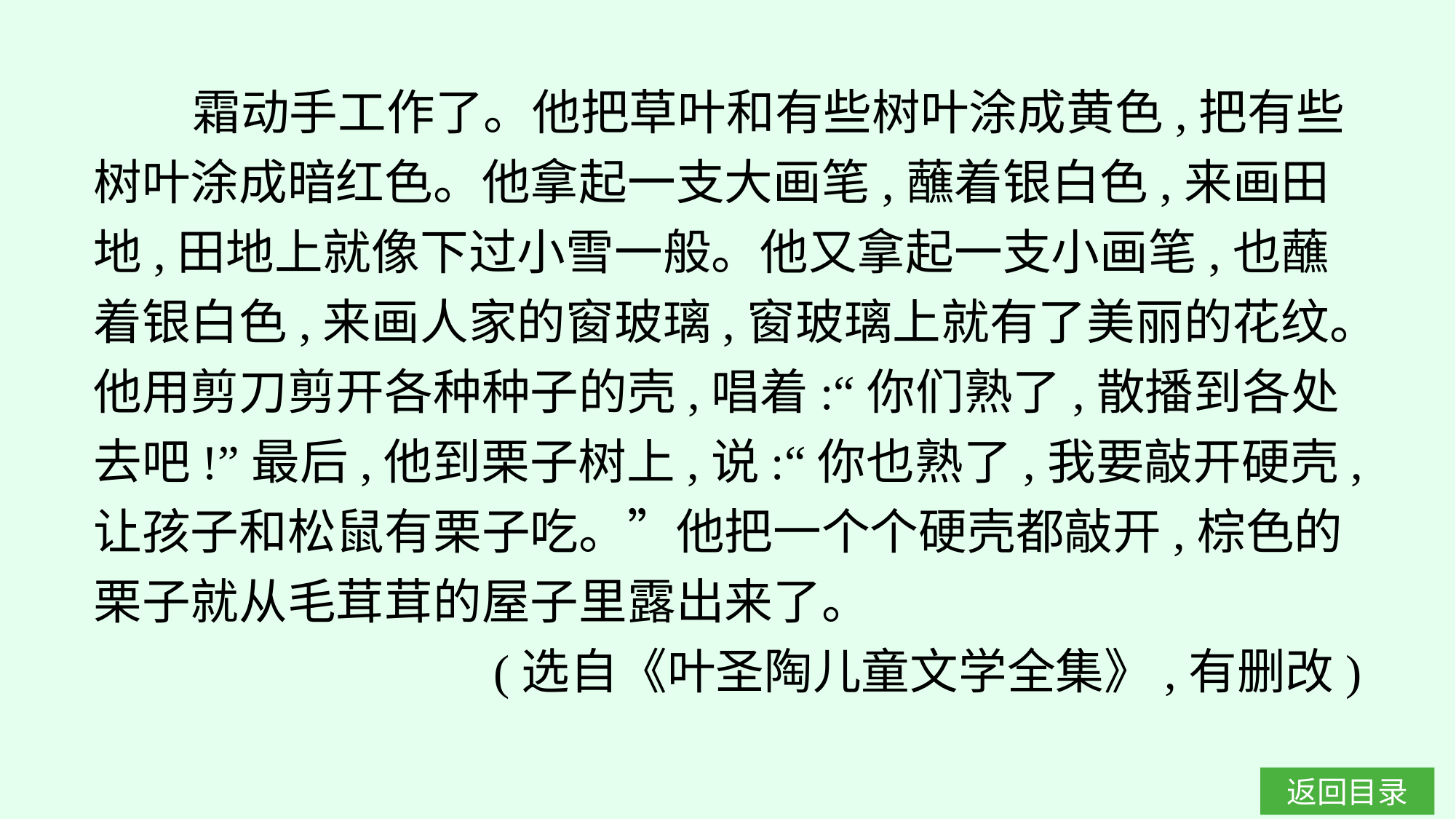

霜动手工作了。他把草叶和有些树叶涂成黄色,把有些树叶涂成暗红色。他拿起一支大画笔,蘸着银白色,来画田地,田地上就像下过小雪一般。他又拿起一支小画笔,也蘸着银白色,来画人家的窗玻璃,窗玻璃上就有了美丽的花纹。他用剪刀剪开各种种子的壳,唱着:“你们熟了,散播到各处去吧!”最后,他到栗子树上,说:“你也熟了,我要敲开硬壳,让孩子和松鼠有栗子吃。”他把一个个硬壳都敲开,棕色的栗子就从毛茸茸的屋子里露出来了。
(选自《叶圣陶儿童文学全集》,有删改)